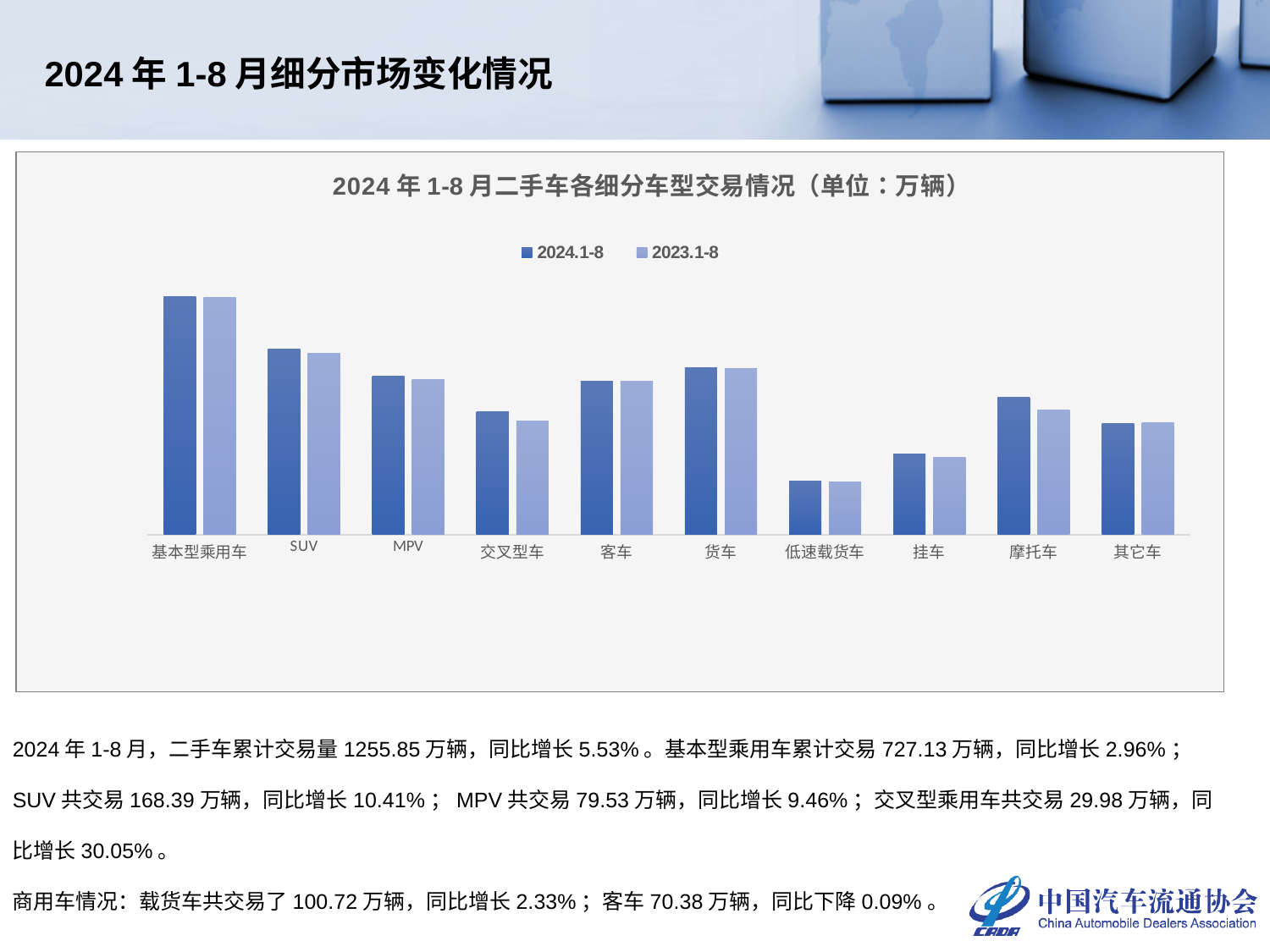

2024年1-8月细分市场变化情况

### Chart: 2024年1-8月二手车各细分车型交易情况（单位：万辆）

| Category | 2024.1-8 | 2023.1-8 |
|---|---|---|
| 基本型乘用车 | 727.129 | 706.2373 |
| SUV | 168.3878 | 152.5114 |
| MPV | 79.5251 | 72.6547 |
| 交叉型车 | 29.9831 | 23.0545 |
| 客车 | 70.3832 | 70.4463 |
| 货车 | 100.7248 | 98.4348 |
| 低速载货车 | 4.3962 | 4.2335 |
| 挂车 | 9.2822 | 8.479 |
| 摩托车 | 44.532 | 31.7313 |
| 其它车 | 21.5038 | 22.2338 |
2024年1-8月，二手车累计交易量1255.85万辆，同比增长5.53%。基本型乘用车累计交易727.13万辆，同比增长2.96%；SUV共交易168.39万辆，同比增长10.41%；MPV共交易79.53万辆，同比增长9.46%；交叉型乘用车共交易29.98万辆，同比增长30.05%。
商用车情况：载货车共交易了100.72万辆，同比增长2.33%；客车70.38万辆，同比下降0.09%。